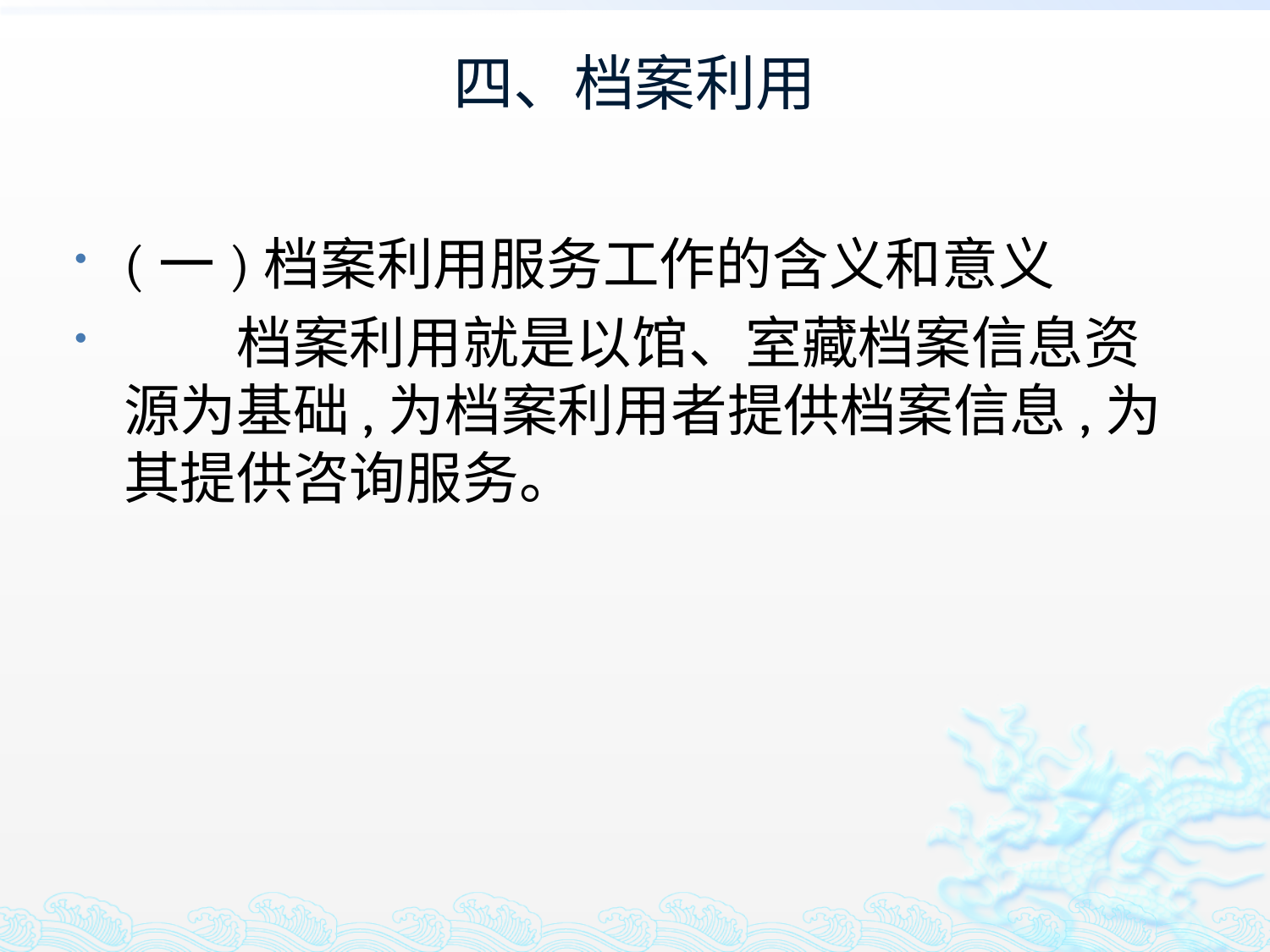

# 四、档案利用
(一)档案利用服务工作的含义和意义
　　档案利用就是以馆、室藏档案信息资源为基础,为档案利用者提供档案信息,为其提供咨询服务。